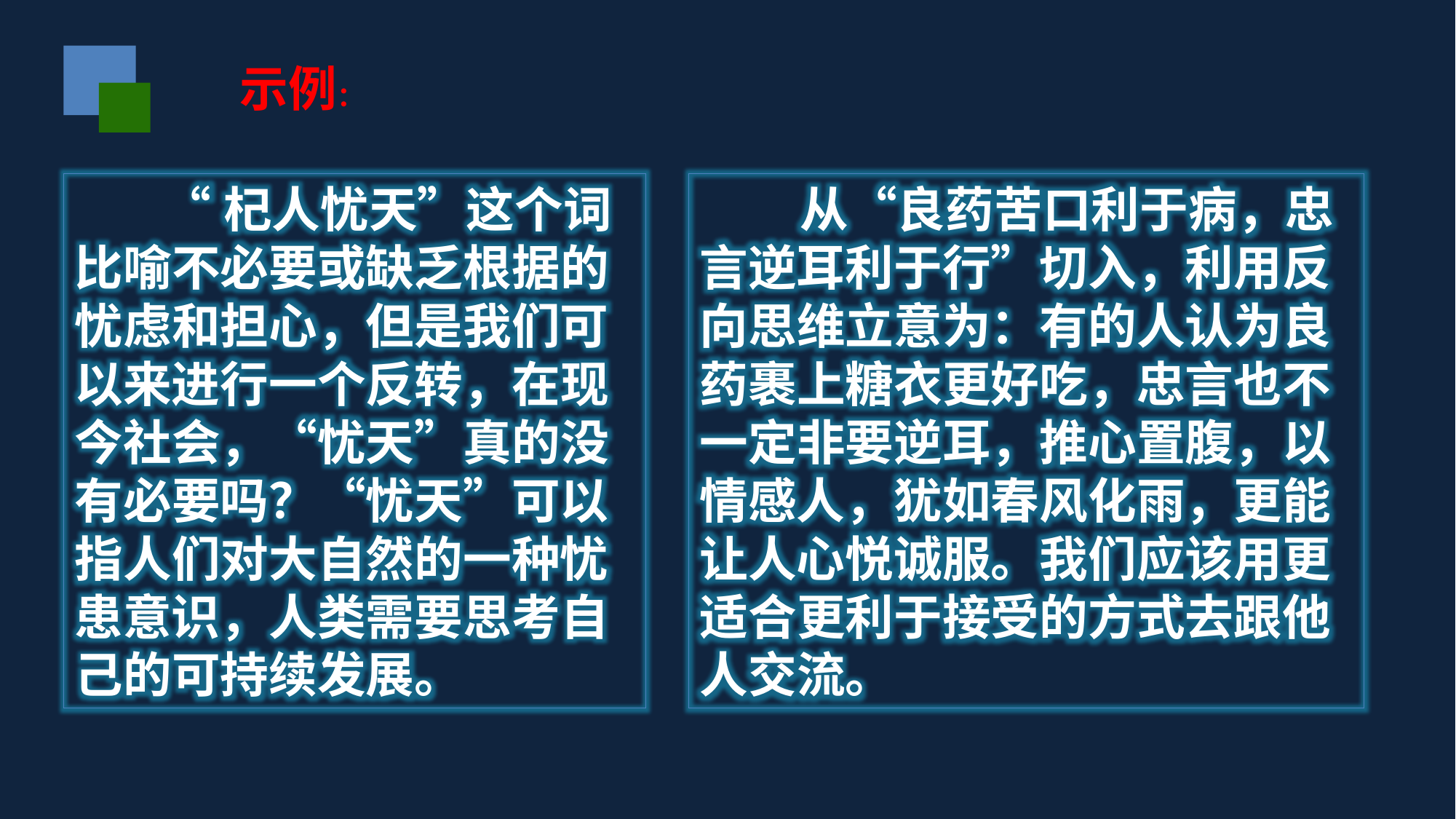

示例：
        “杞人忧天”这个词比喻不必要或缺乏根据的忧虑和担心，但是我们可以来进行一个反转，在现今社会，“忧天”真的没有必要吗？“忧天”可以指人们对大自然的一种忧患意识，人类需要思考自己的可持续发展。
        从“良药苦口利于病，忠言逆耳利于行”切入，利用反向思维立意为：有的人认为良药裹上糖衣更好吃，忠言也不一定非要逆耳，推心置腹，以情感人，犹如春风化雨，更能让人心悦诚服。我们应该用更适合更利于接受的方式去跟他人交流。